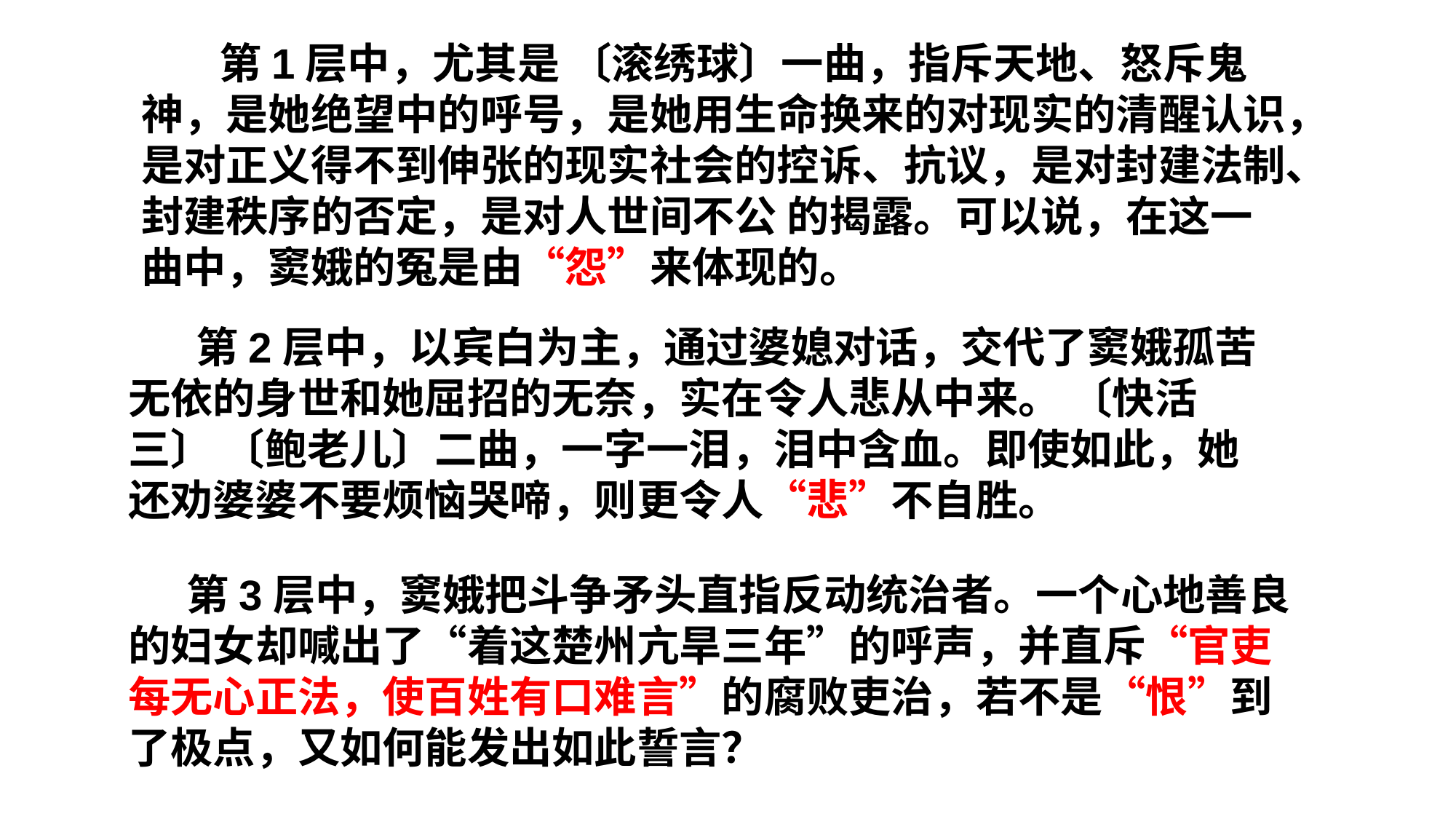

第1层中，尤其是 〔滚绣球〕一曲，指斥天地、怒斥鬼神，是她绝望中的呼号，是她用生命换来的对现实的清醒认识，是对正义得不到伸张的现实社会的控诉、抗议，是对封建法制、封建秩序的否定，是对人世间不公 的揭露。可以说，在这一曲中，窦娥的冤是由“怨”来体现的。
      第2层中，以宾白为主，通过婆媳对话，交代了窦娥孤苦无依的身世和她屈招的无奈，实在令人悲从中来。 〔快活三〕 〔鲍老儿〕二曲，一字一泪，泪中含血。即使如此，她还劝婆婆不要烦恼哭啼，则更令人“悲”不自胜。
     第3层中，窦娥把斗争矛头直指反动统治者。一个心地善良的妇女却喊出了“着这楚州亢旱三年”的呼声，并直斥“官吏每无心正法，使百姓有口难言”的腐败吏治，若不是“恨”到了极点，又如何能发出如此誓言？